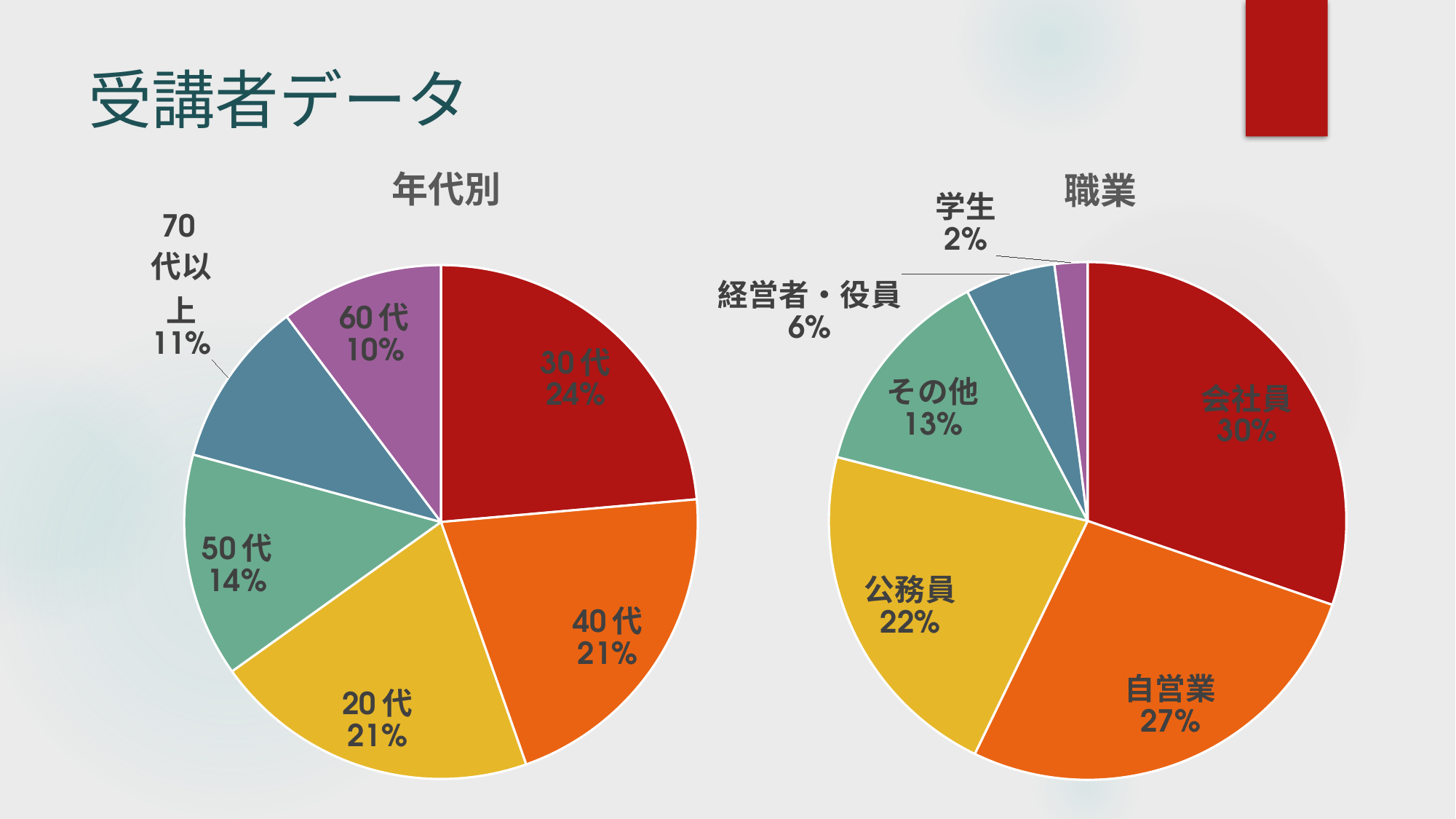

# 受講者データ

### Chart:

| Category | 職業 |
|---|---|
| 会社員 | 118.0 |
| 自営業 | 105.0 |
| 公務員 | 85.0 |
| その他 | 52.0 |
| 経営者・役員 | 22.0 |
| 学生 | 8.0 |

### Chart:

| Category | 年代別 |
|---|---|
| 30代 | 92.0 |
| 40代 | 82.0 |
| 20代 | 80.0 |
| 50代 | 55.0 |
| 70代以上 | 41.0 |
| 60代 | 40.0 |